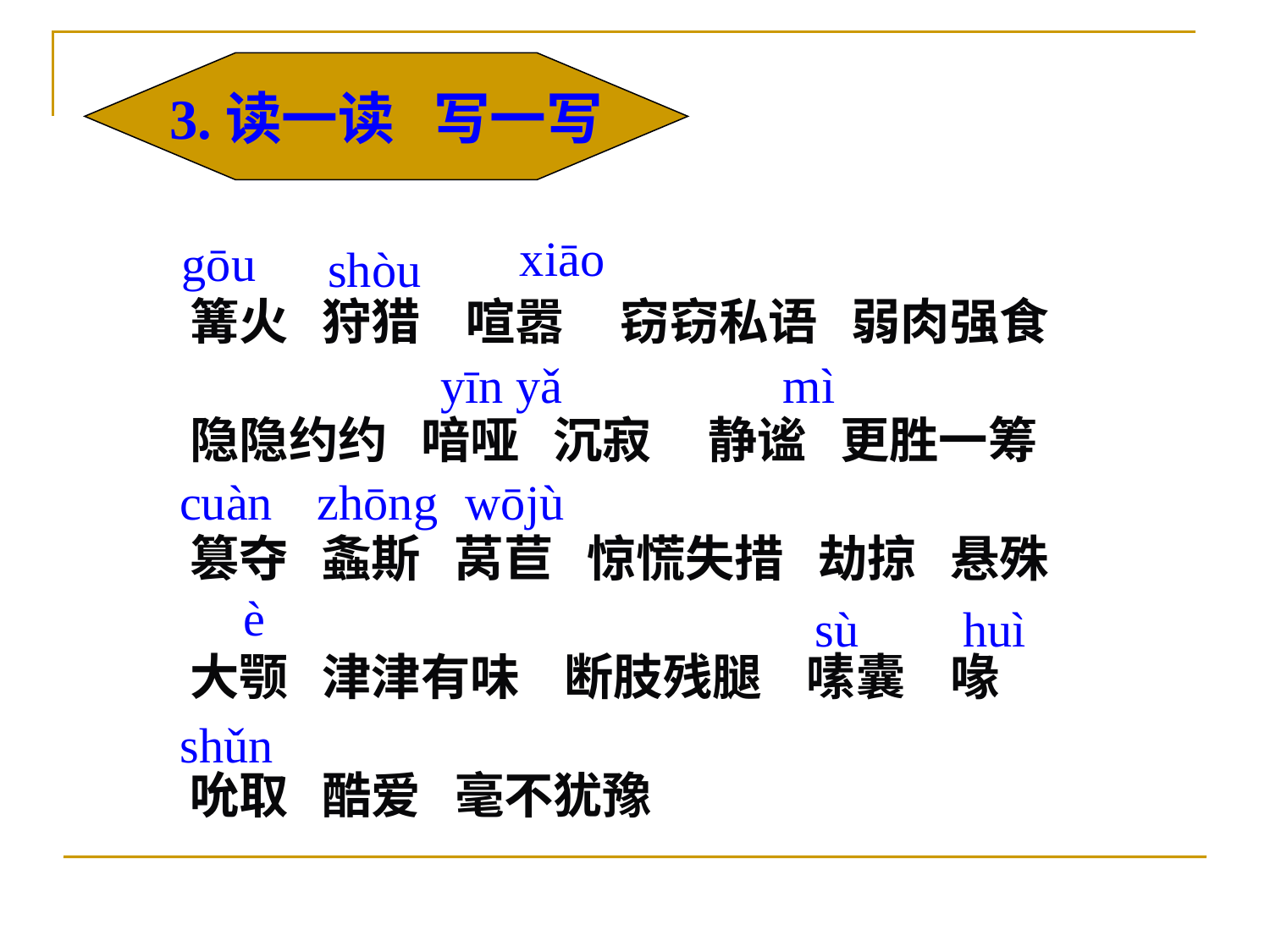

3.读一读   写一写
xiāo
gōu
shòu
篝火   狩猎    喧嚣     窃窃私语   弱肉强食

隐隐约约   喑哑   沉寂     静谧   更胜一筹

篡夺   螽斯   莴苣   惊慌失措   劫掠   悬殊

大颚   津津有味    断肢残腿    嗉囊    喙

吮取   酷爱   毫不犹豫
yīn yǎ
mì

cuàn
zhōng
wōjù
è
sù
huì
shǔn